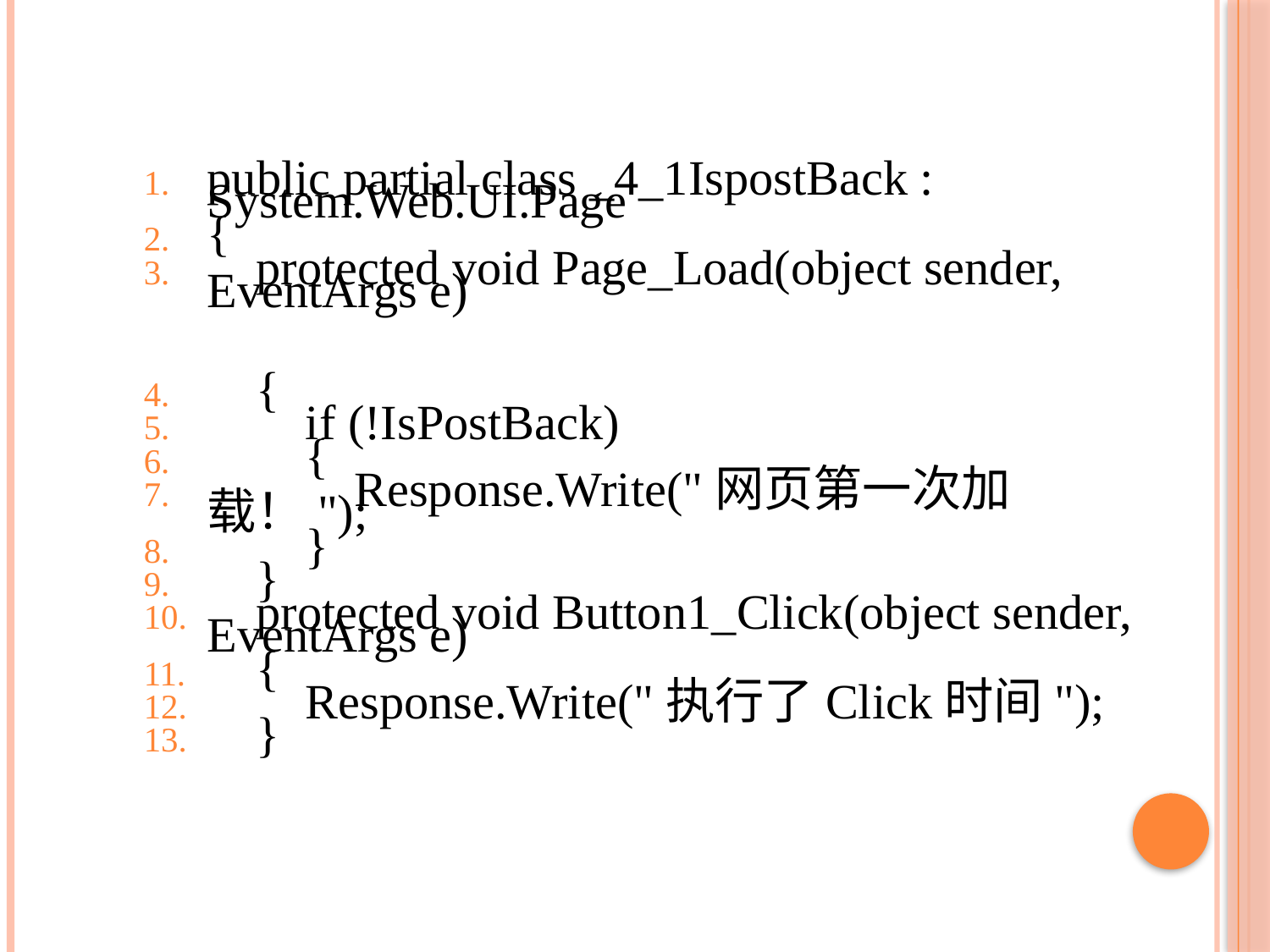

#
public partial class _4_1IspostBack : System.Web.UI.Page
{
    protected void Page_Load(object sender, EventArgs e)
    {
        if (!IsPostBack)
        {
            Response.Write("网页第一次加载！");
        }
    }
    protected void Button1_Click(object sender, EventArgs e)
    {
        Response.Write("执行了Click时间");
    }
8